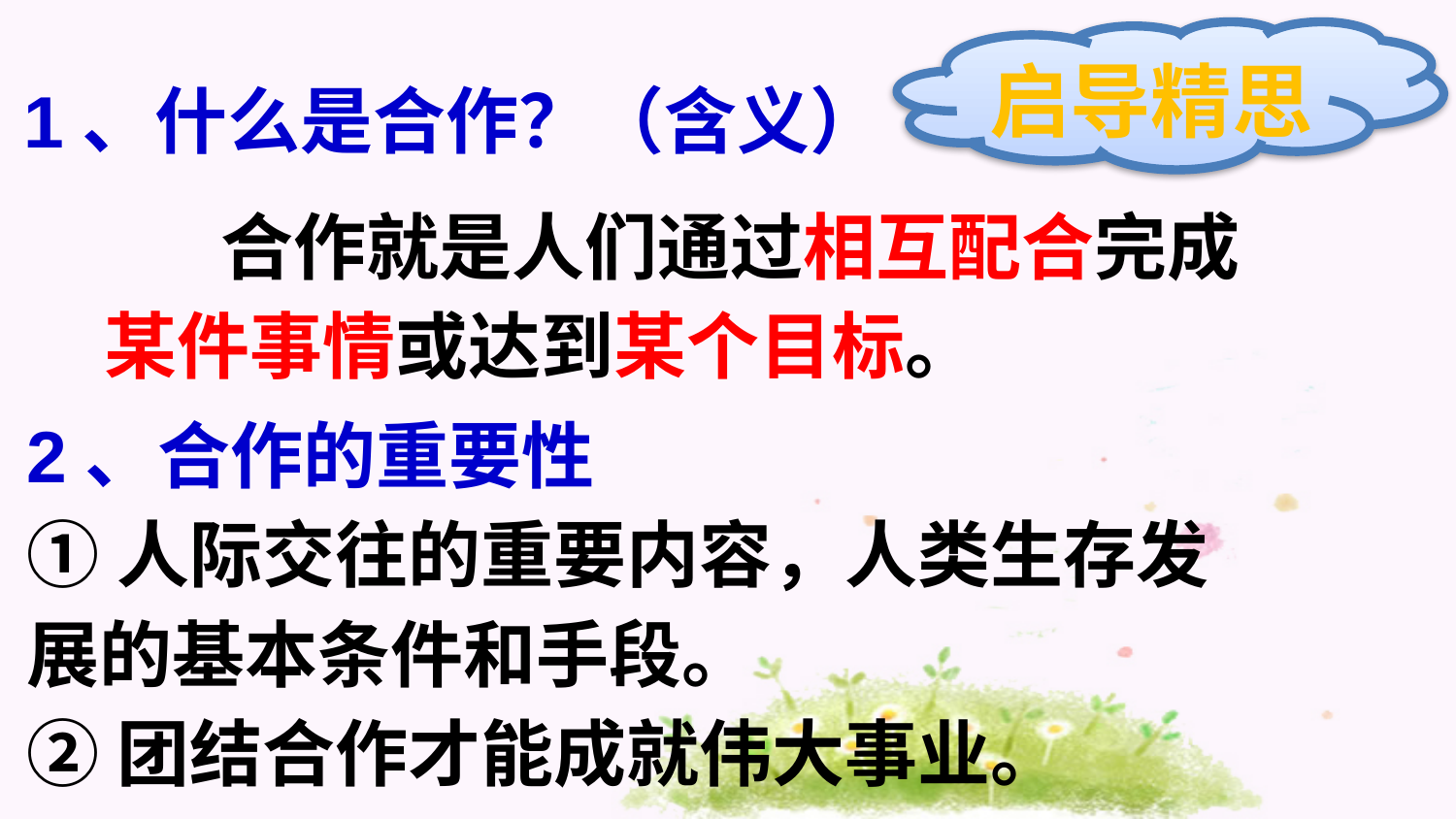

启导精思
1、什么是合作？（含义）
      合作就是人们通过相互配合完成某件事情或达到某个目标。
2、合作的重要性
①人际交往的重要内容，人类生存发展的基本条件和手段。
②团结合作才能成就伟大事业。